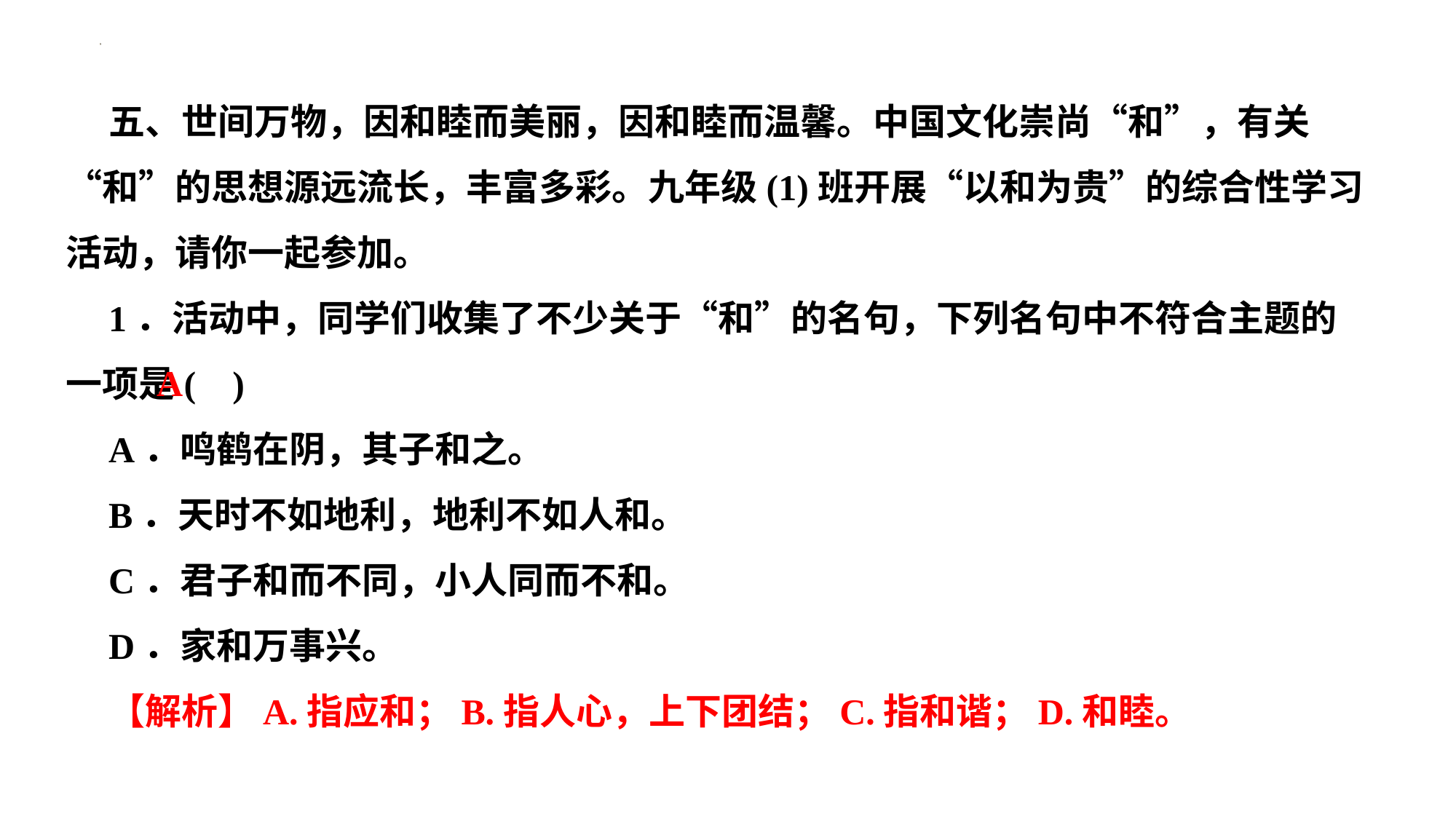

五、世间万物，因和睦而美丽，因和睦而温馨。中国文化崇尚“和”，有关“和”的思想源远流长，丰富多彩。九年级(1)班开展“以和为贵”的综合性学习活动，请你一起参加。
1．活动中，同学们收集了不少关于“和”的名句，下列名句中不符合主题的一项是(    )
A．鸣鹤在阴，其子和之。
B．天时不如地利，地利不如人和。
C．君子和而不同，小人同而不和。
D．家和万事兴。
【解析】A.指应和；B.指人心，上下团结；C.指和谐；D.和睦。
A